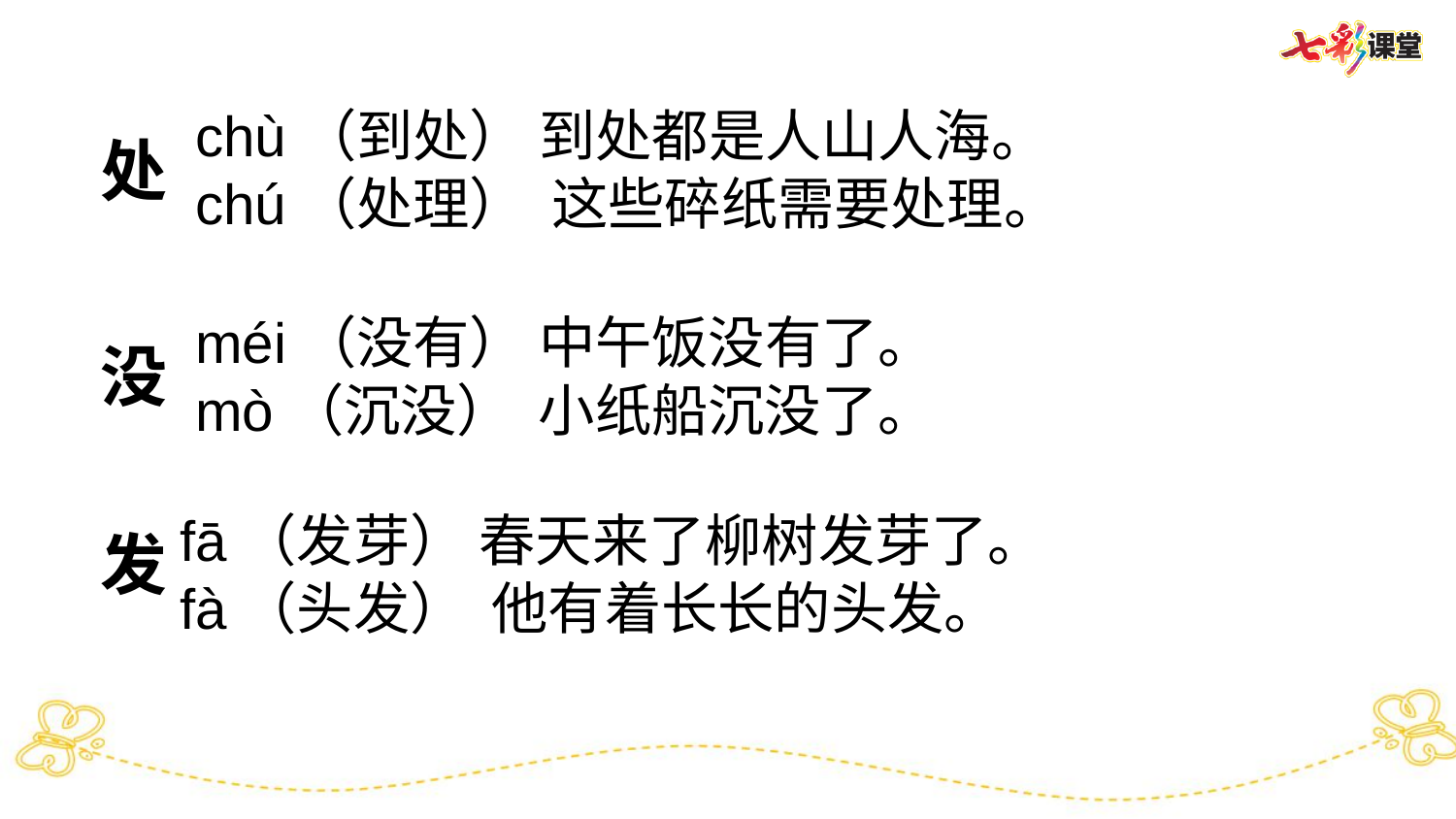

chù（到处） 到处都是人山人海。
chú（处理）  这些碎纸需要处理。
处
méi（没有） 中午饭没有了。
mò（沉没）  小纸船沉没了。
没
fā（发芽） 春天来了柳树发芽了。
fà（头发）  他有着长长的头发。
发